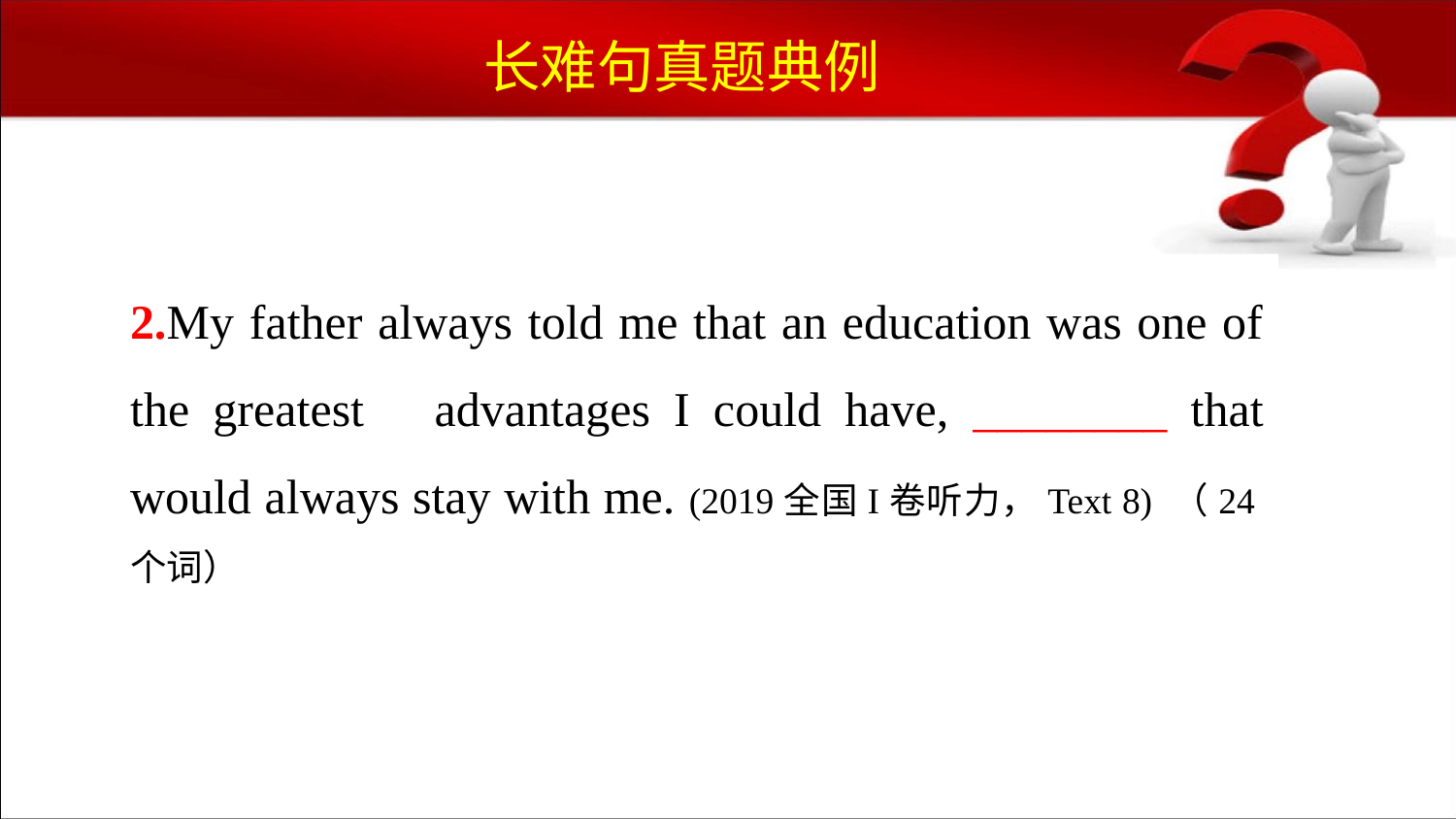

# 长难句真题典例
2.My father always told me that an education was one of the greatest   advantages I could have, ________ that would always stay with me. (2019全国I卷听力，Text 8) （24个词）